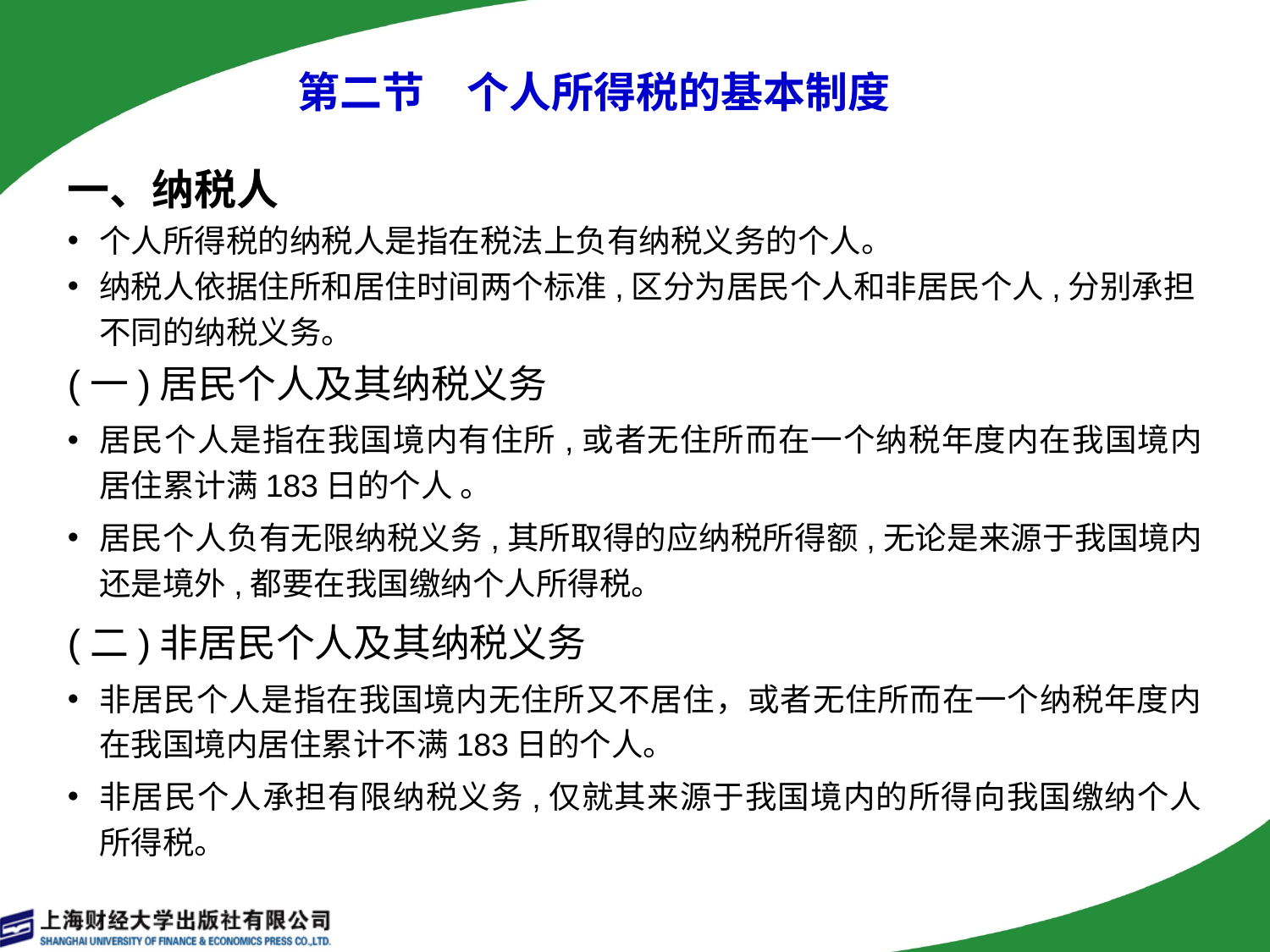

# 第二节　个人所得税的基本制度
一、纳税人
个人所得税的纳税人是指在税法上负有纳税义务的个人。
纳税人依据住所和居住时间两个标准,区分为居民个人和非居民个人,分别承担不同的纳税义务。
(一)居民个人及其纳税义务
居民个人是指在我国境内有住所,或者无住所而在一个纳税年度内在我国境内居住累计满183日的个人 。
居民个人负有无限纳税义务,其所取得的应纳税所得额,无论是来源于我国境内还是境外,都要在我国缴纳个人所得税。
(二)非居民个人及其纳税义务
非居民个人是指在我国境内无住所又不居住，或者无住所而在一个纳税年度内在我国境内居住累计不满183日的个人。
非居民个人承担有限纳税义务,仅就其来源于我国境内的所得向我国缴纳个人所得税。